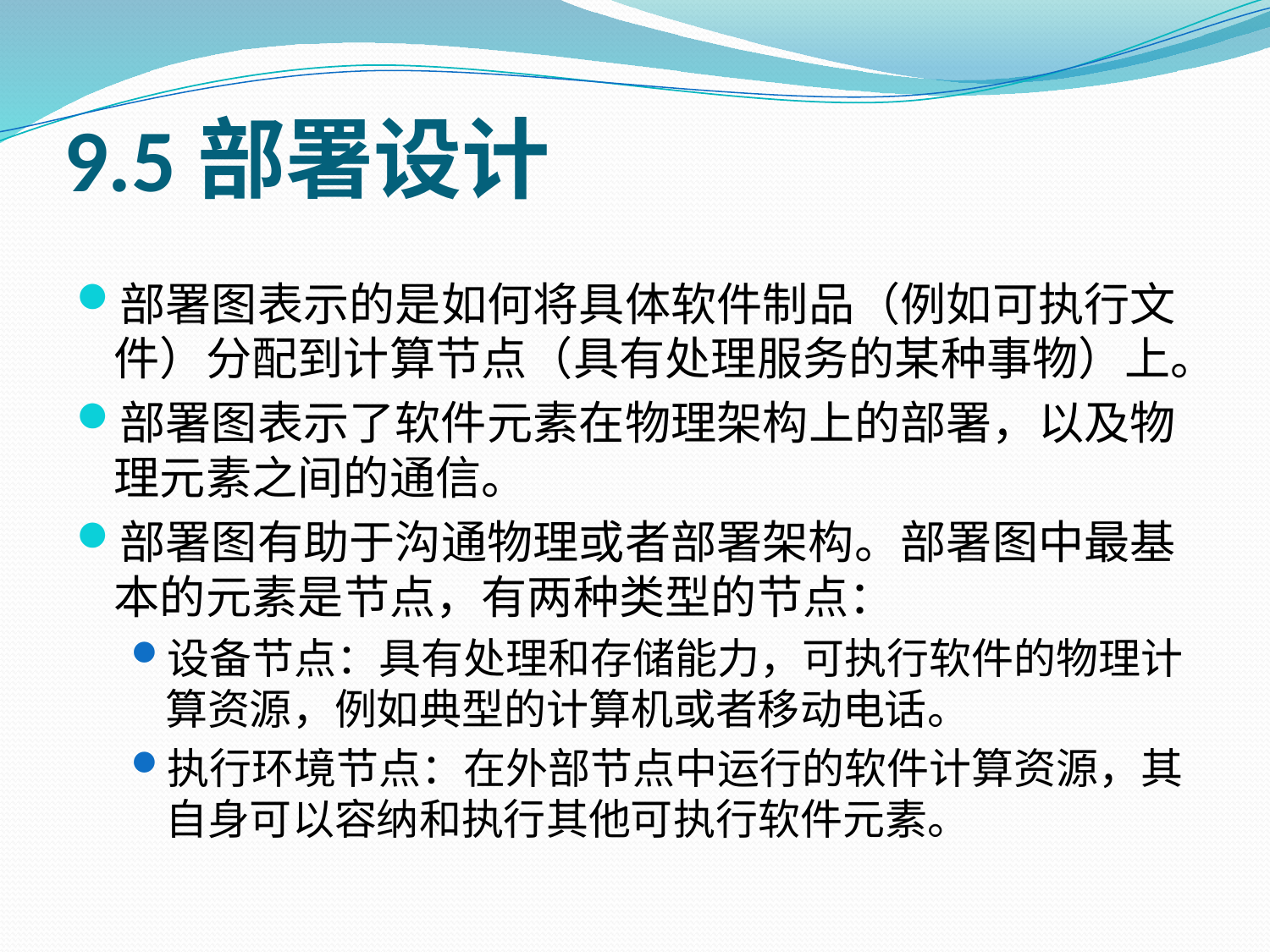

# 9.5部署设计
部署图表示的是如何将具体软件制品（例如可执行文件）分配到计算节点（具有处理服务的某种事物）上。
部署图表示了软件元素在物理架构上的部署，以及物理元素之间的通信。
部署图有助于沟通物理或者部署架构。部署图中最基本的元素是节点，有两种类型的节点：
设备节点：具有处理和存储能力，可执行软件的物理计算资源，例如典型的计算机或者移动电话。
执行环境节点：在外部节点中运行的软件计算资源，其自身可以容纳和执行其他可执行软件元素。